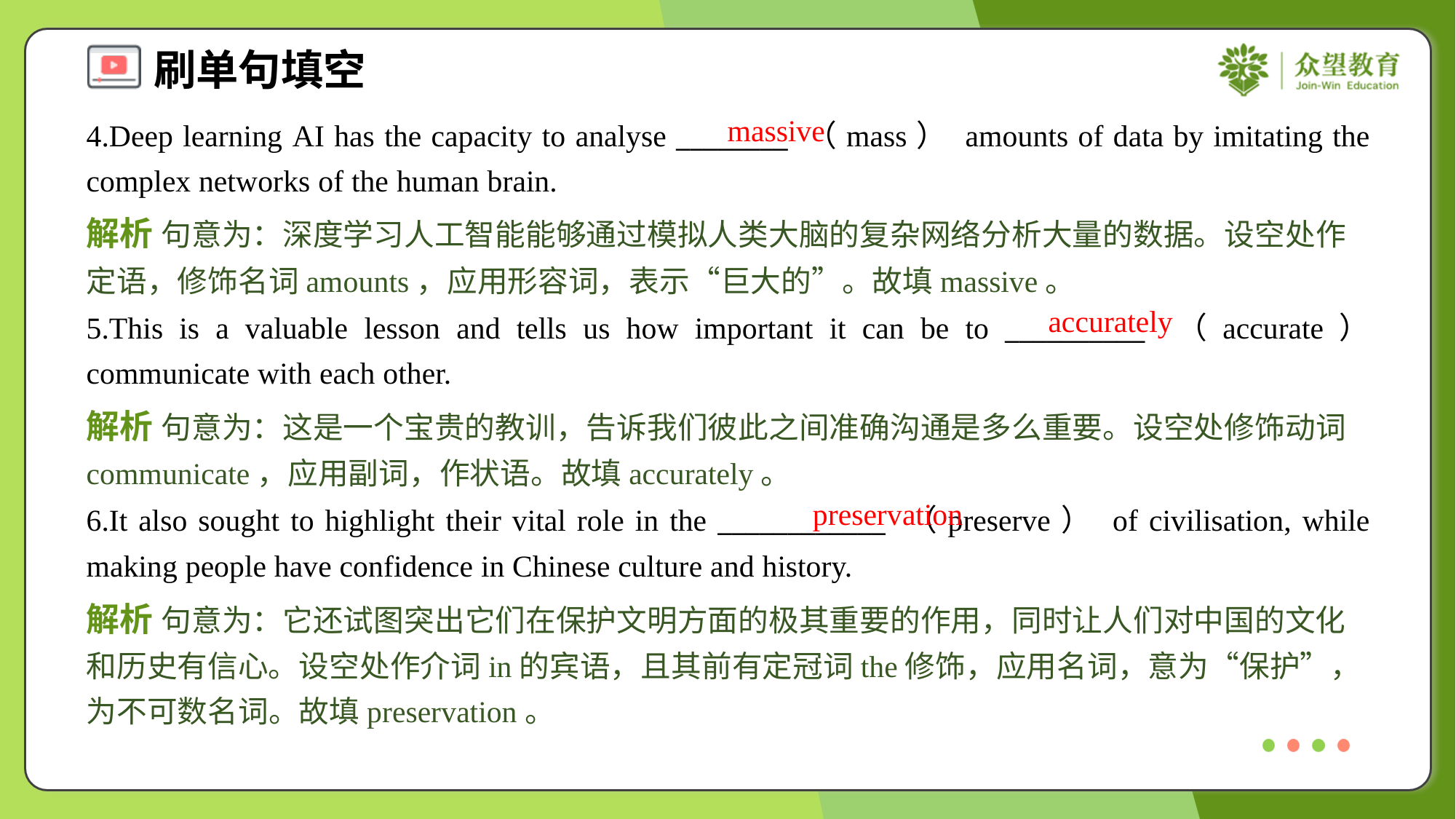

massive
4.Deep learning AI has the capacity to analyse ________ （mass） amounts of data by imitating the complex networks of the human brain.
解析 句意为：深度学习人工智能能够通过模拟人类大脑的复杂网络分析大量的数据。设空处作定语，修饰名词amounts，应用形容词，表示“巨大的”。故填massive。
accurately
5.This is a valuable lesson and tells us how important it can be to __________ （accurate） communicate with each other.
解析 句意为：这是一个宝贵的教训，告诉我们彼此之间准确沟通是多么重要。设空处修饰动词communicate，应用副词，作状语。故填accurately。
preservation
6.It also sought to highlight their vital role in the ____________ （preserve） of civilisation, while making people have confidence in Chinese culture and history.
解析 句意为：它还试图突出它们在保护文明方面的极其重要的作用，同时让人们对中国的文化和历史有信心。设空处作介词in的宾语，且其前有定冠词the修饰，应用名词，意为“保护”，为不可数名词。故填preservation。